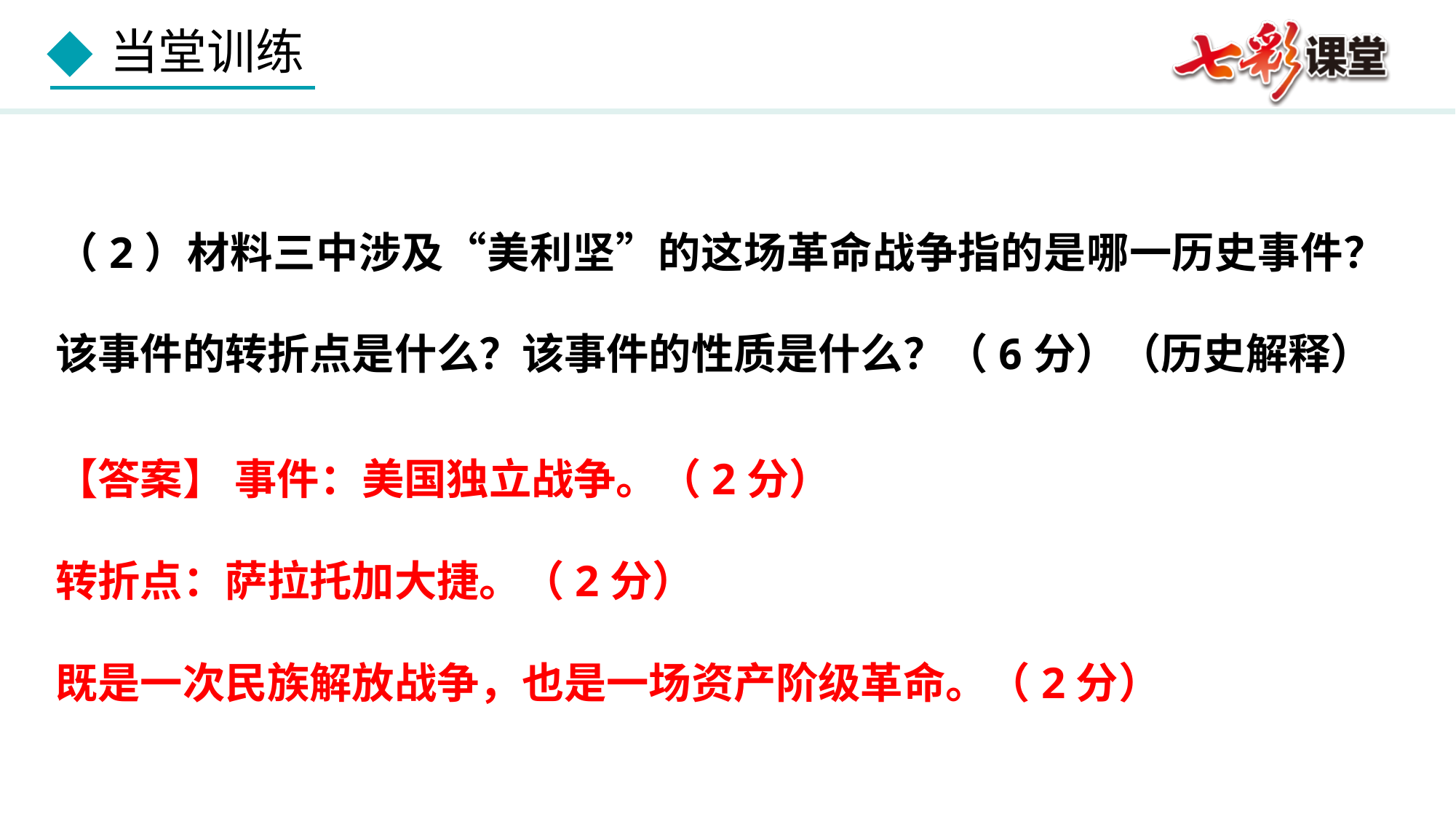

（2）材料三中涉及“美利坚”的这场革命战争指的是哪一历史事件？该事件的转折点是什么？该事件的性质是什么？（6分）（历史解释）
【答案】 事件：美国独立战争。（2分）
转折点：萨拉托加大捷。（2分）
既是一次民族解放战争，也是一场资产阶级革命。（2分）